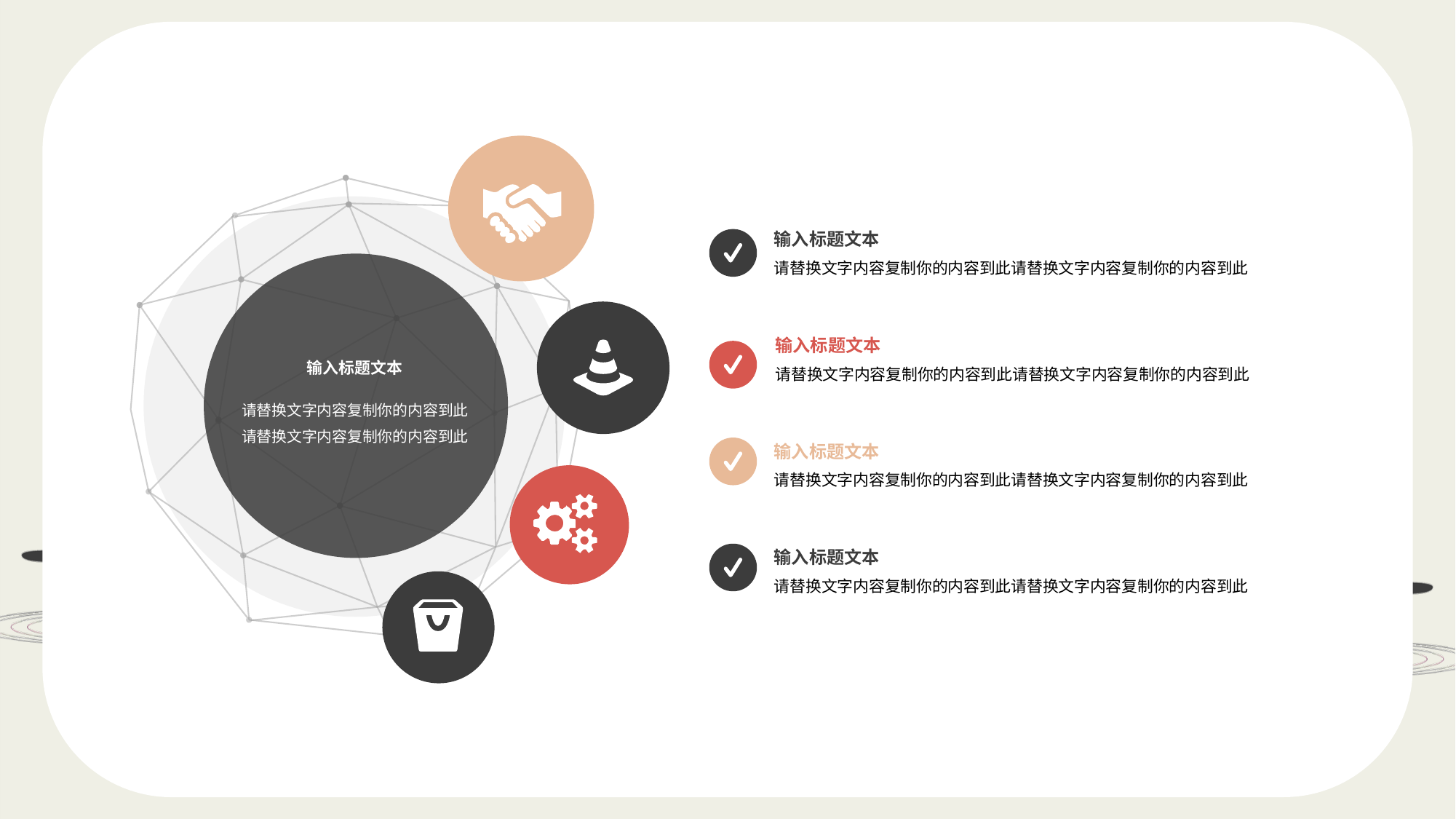

输入标题文本
请替换文字内容复制你的内容到此
请替换文字内容复制你的内容到此

输入标题文本
请替换文字内容复制你的内容到此请替换文字内容复制你的内容到此

输入标题文本
请替换文字内容复制你的内容到此请替换文字内容复制你的内容到此

输入标题文本
请替换文字内容复制你的内容到此请替换文字内容复制你的内容到此

输入标题文本
请替换文字内容复制你的内容到此请替换文字内容复制你的内容到此